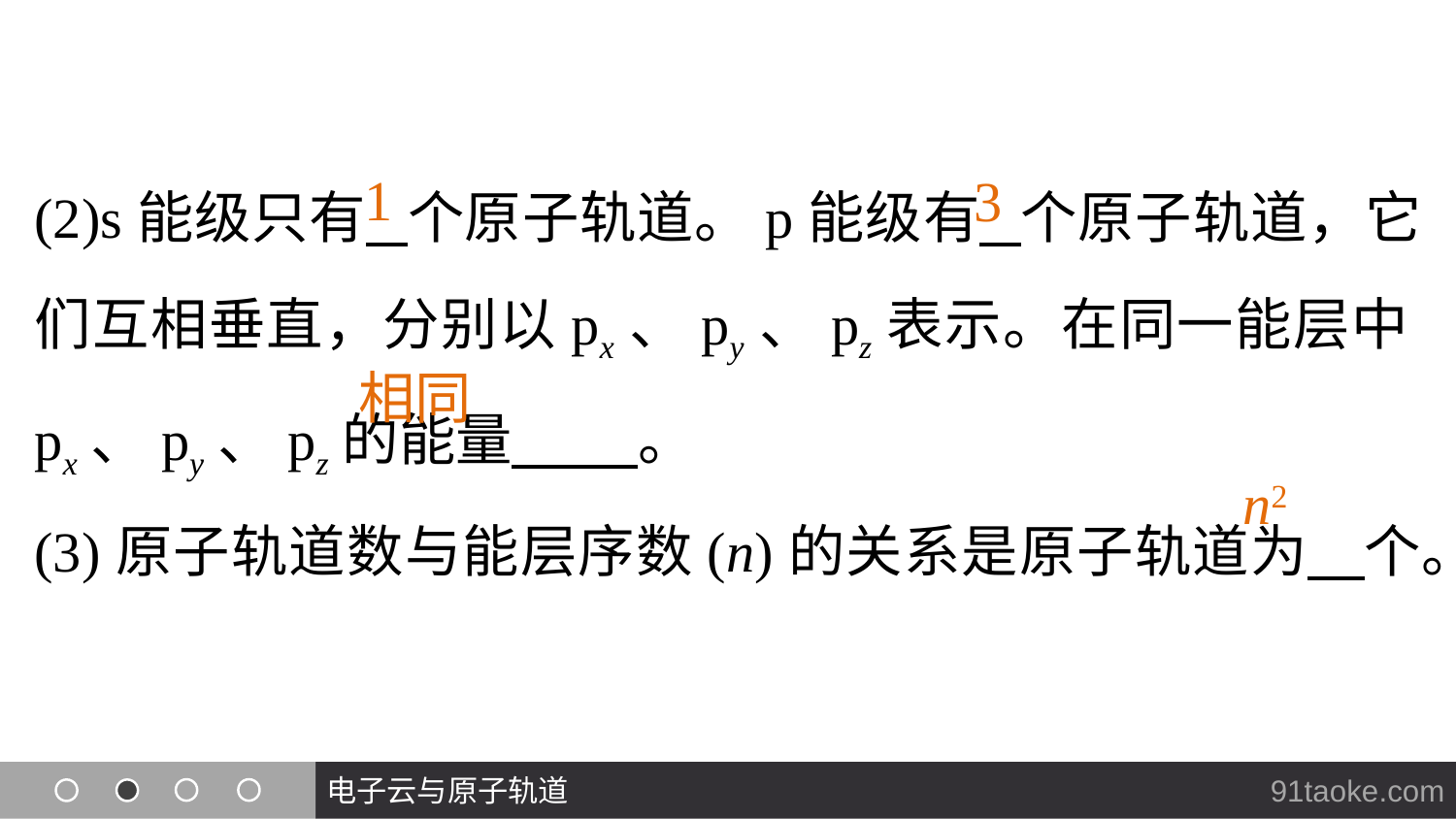

(2)s能级只有   个原子轨道。p能级有   个原子轨道，它们互相垂直，分别以px、py、pz表示。在同一能层中px、py、pz的能量          。
(3)原子轨道数与能层序数(n)的关系是原子轨道为    个。
1
3
相同
n2